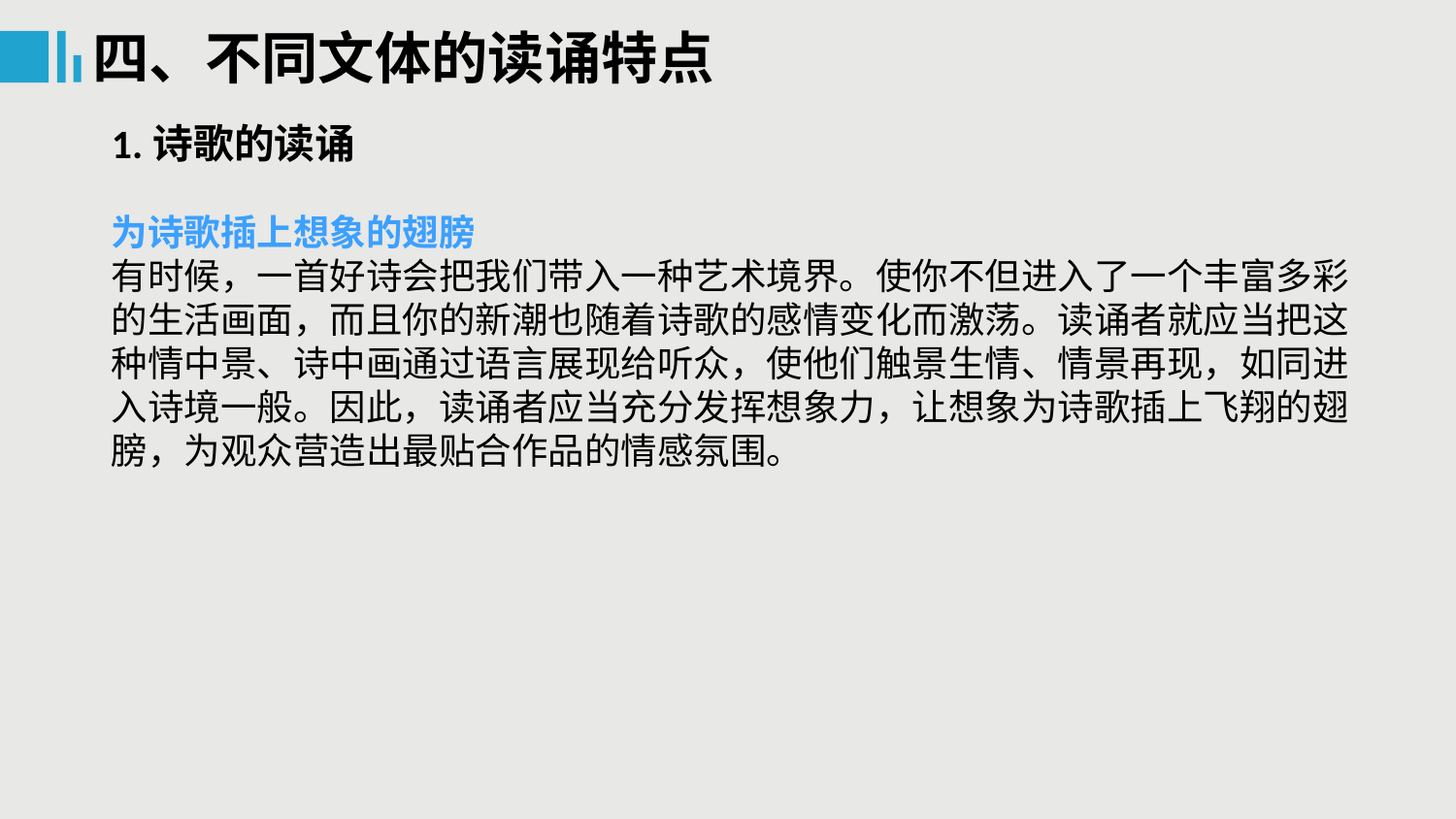

四、不同文体的读诵特点

1.诗歌的读诵
为诗歌插上想象的翅膀
有时候，一首好诗会把我们带入一种艺术境界。使你不但进入了一个丰富多彩的生活画面，而且你的新潮也随着诗歌的感情变化而激荡。读诵者就应当把这种情中景、诗中画通过语言展现给听众，使他们触景生情、情景再现，如同进入诗境一般。因此，读诵者应当充分发挥想象力，让想象为诗歌插上飞翔的翅膀，为观众营造出最贴合作品的情感氛围。